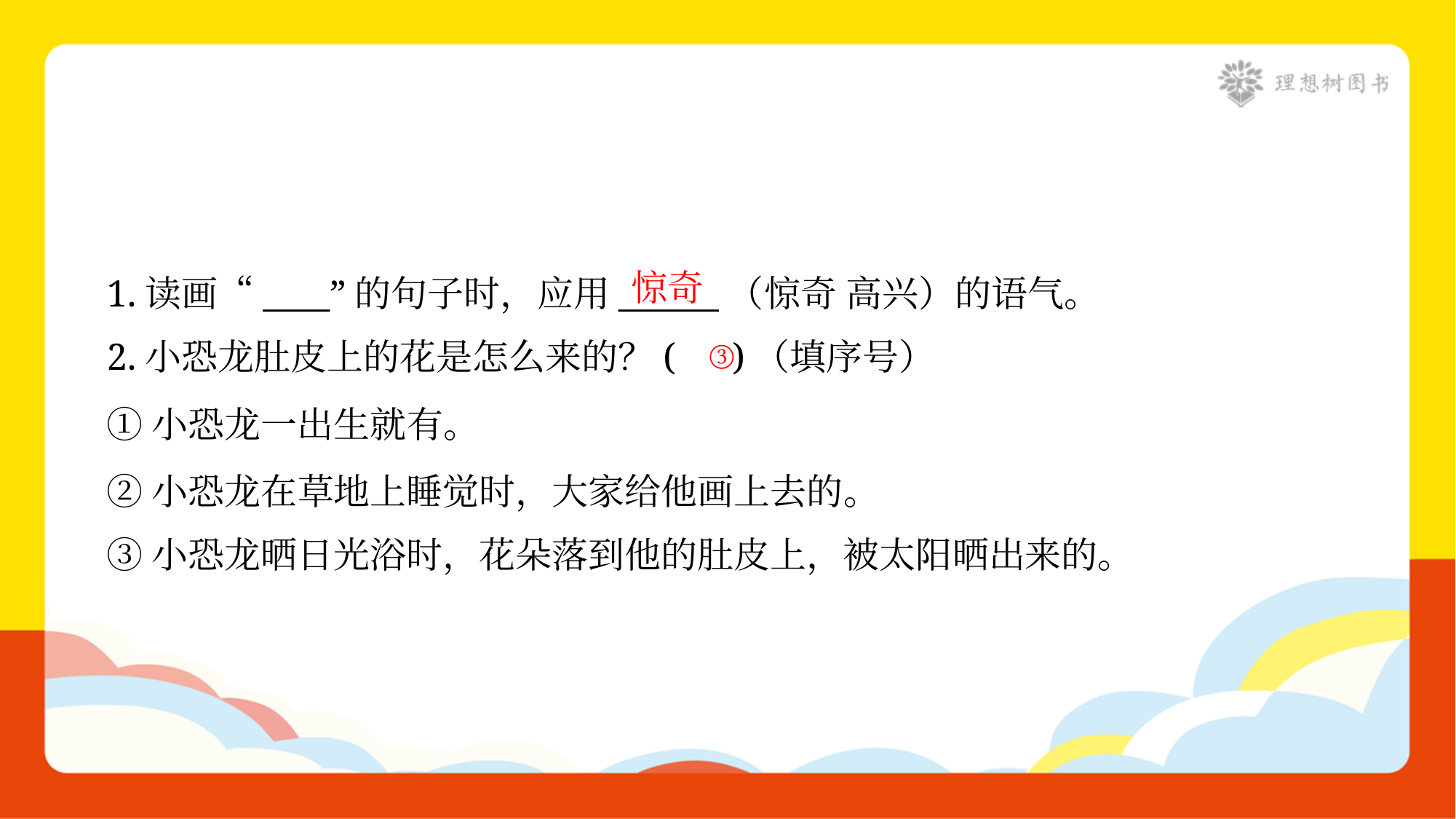

惊奇
1.读画“____”的句子时，应用______（惊奇 高兴）的语气。
③
2.小恐龙肚皮上的花是怎么来的？(      )（填序号）
①小恐龙一出生就有。
②小恐龙在草地上睡觉时，大家给他画上去的。
③小恐龙晒日光浴时，花朵落到他的肚皮上，被太阳晒出来的。